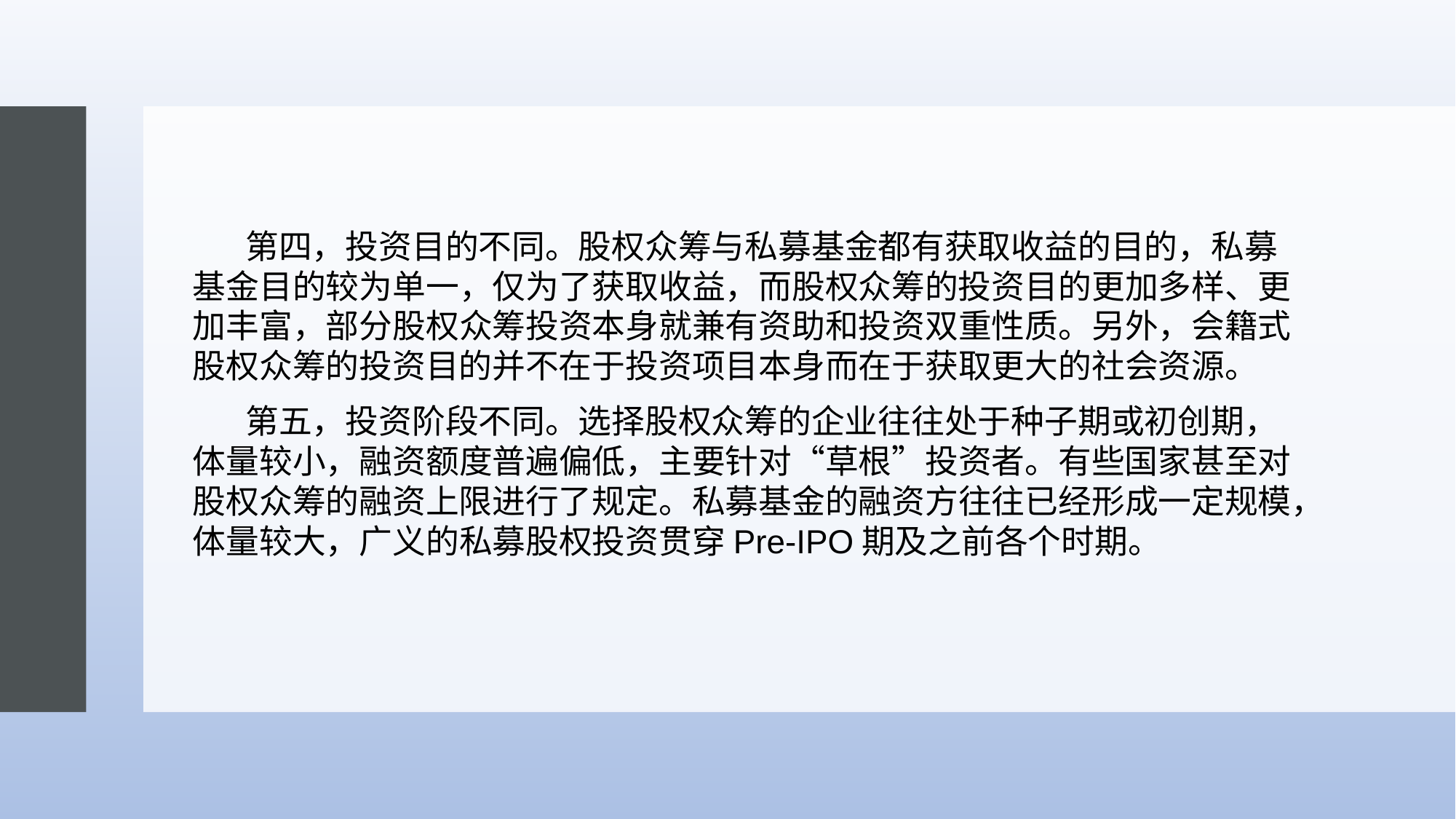

#

      第四，投资目的不同。股权众筹与私募基金都有获取收益的目的，私募基金目的较为单一，仅为了获取收益，而股权众筹的投资目的更加多样、更加丰富，部分股权众筹投资本身就兼有资助和投资双重性质。另外，会籍式股权众筹的投资目的并不在于投资项目本身而在于获取更大的社会资源。
      第五，投资阶段不同。选择股权众筹的企业往往处于种子期或初创期，体量较小，融资额度普遍偏低，主要针对“草根”投资者。有些国家甚至对股权众筹的融资上限进行了规定。私募基金的融资方往往已经形成一定规模，体量较大，广义的私募股权投资贯穿Pre-IPO期及之前各个时期。